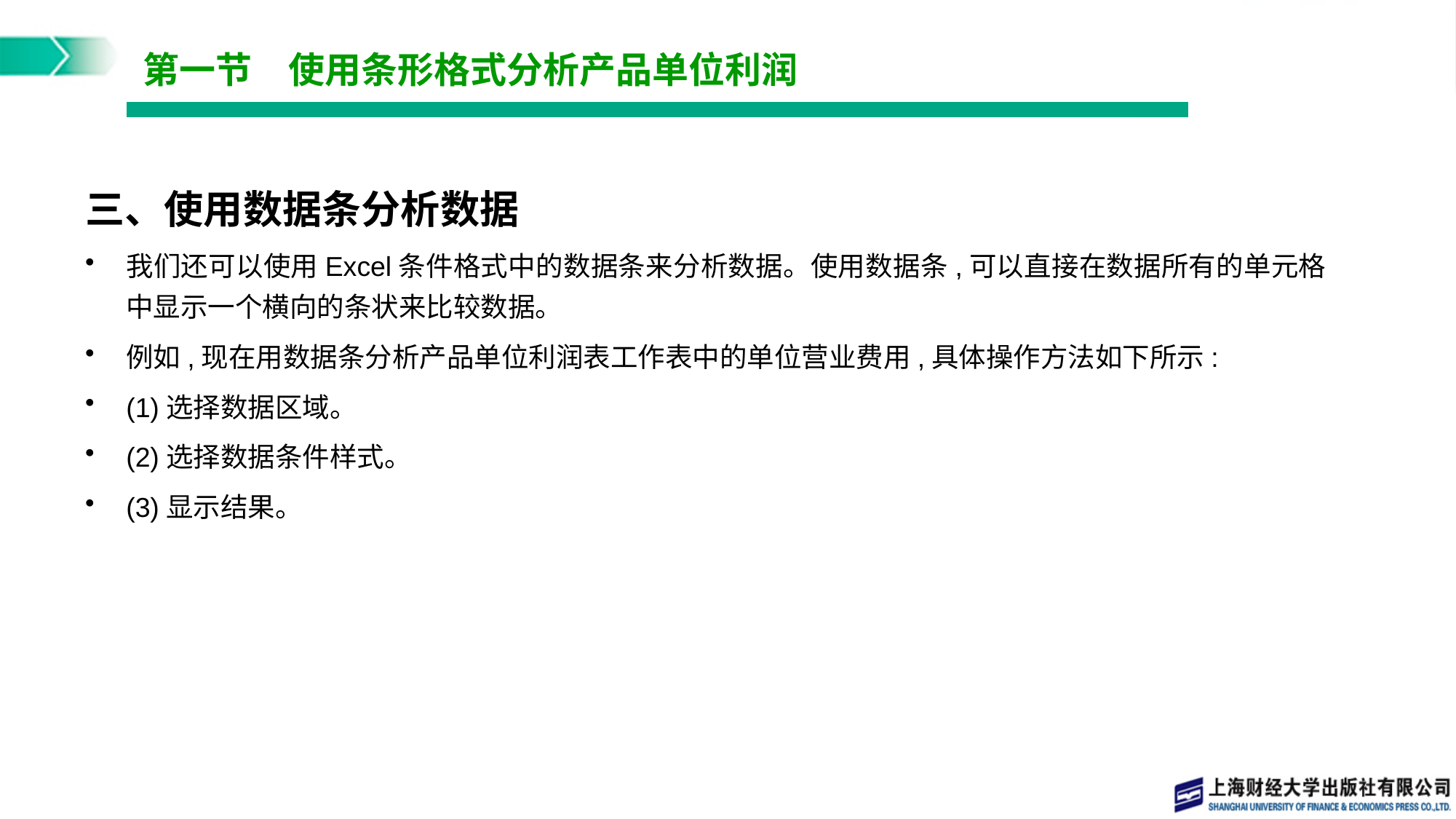

# 第一节　使用条形格式分析产品单位利润
三、使用数据条分析数据
我们还可以使用Excel条件格式中的数据条来分析数据。使用数据条,可以直接在数据所有的单元格中显示一个横向的条状来比较数据。
例如,现在用数据条分析产品单位利润表工作表中的单位营业费用,具体操作方法如下所示:
(1)选择数据区域。
(2)选择数据条件样式。
(3)显示结果。